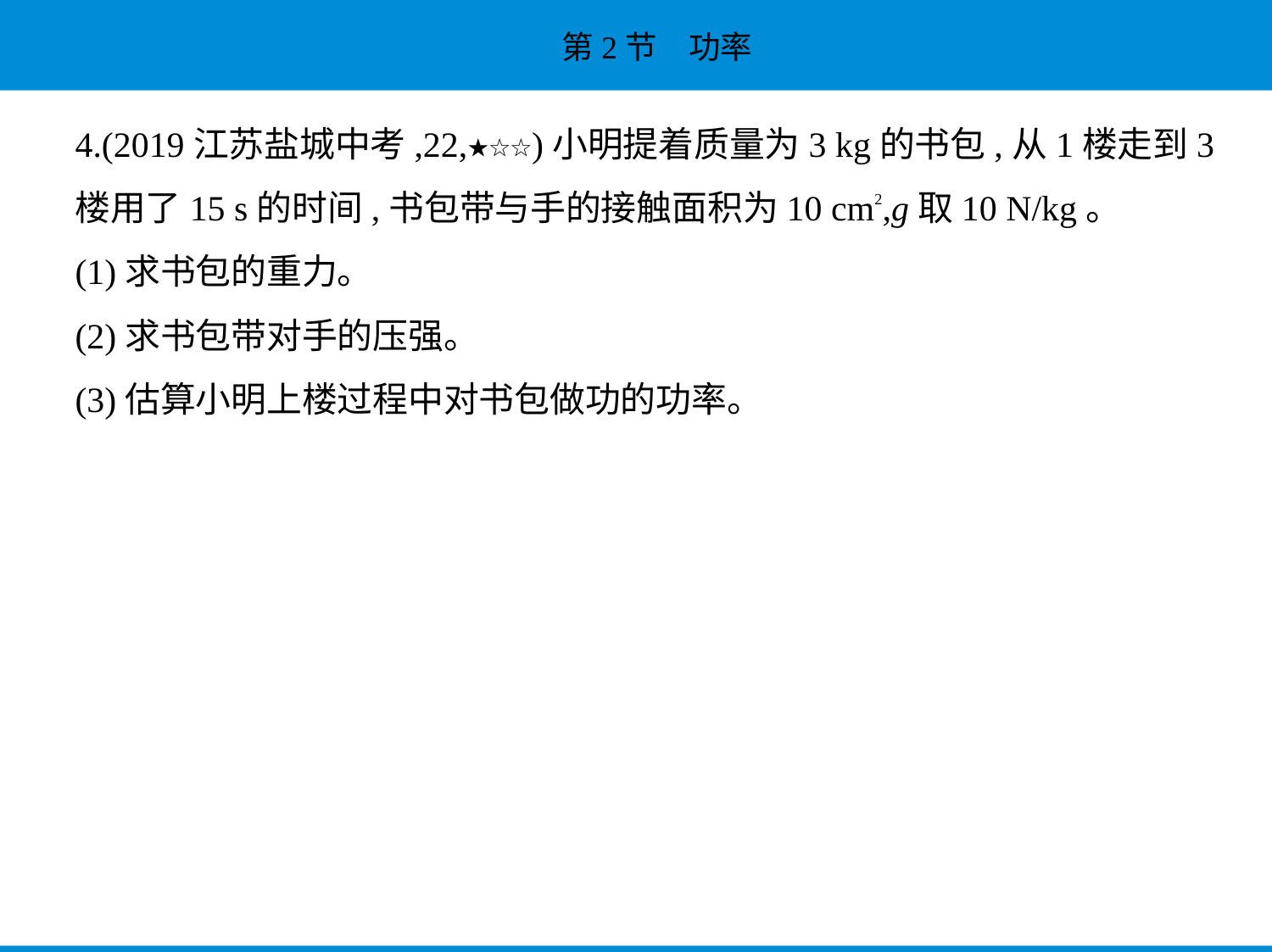

4.(2019江苏盐城中考,22,★☆☆)小明提着质量为3 kg的书包,从1楼走到3
楼用了15 s的时间,书包带与手的接触面积为10 cm2,g取10 N/kg。
(1)求书包的重力。
(2)求书包带对手的压强。
(3)估算小明上楼过程中对书包做功的功率。